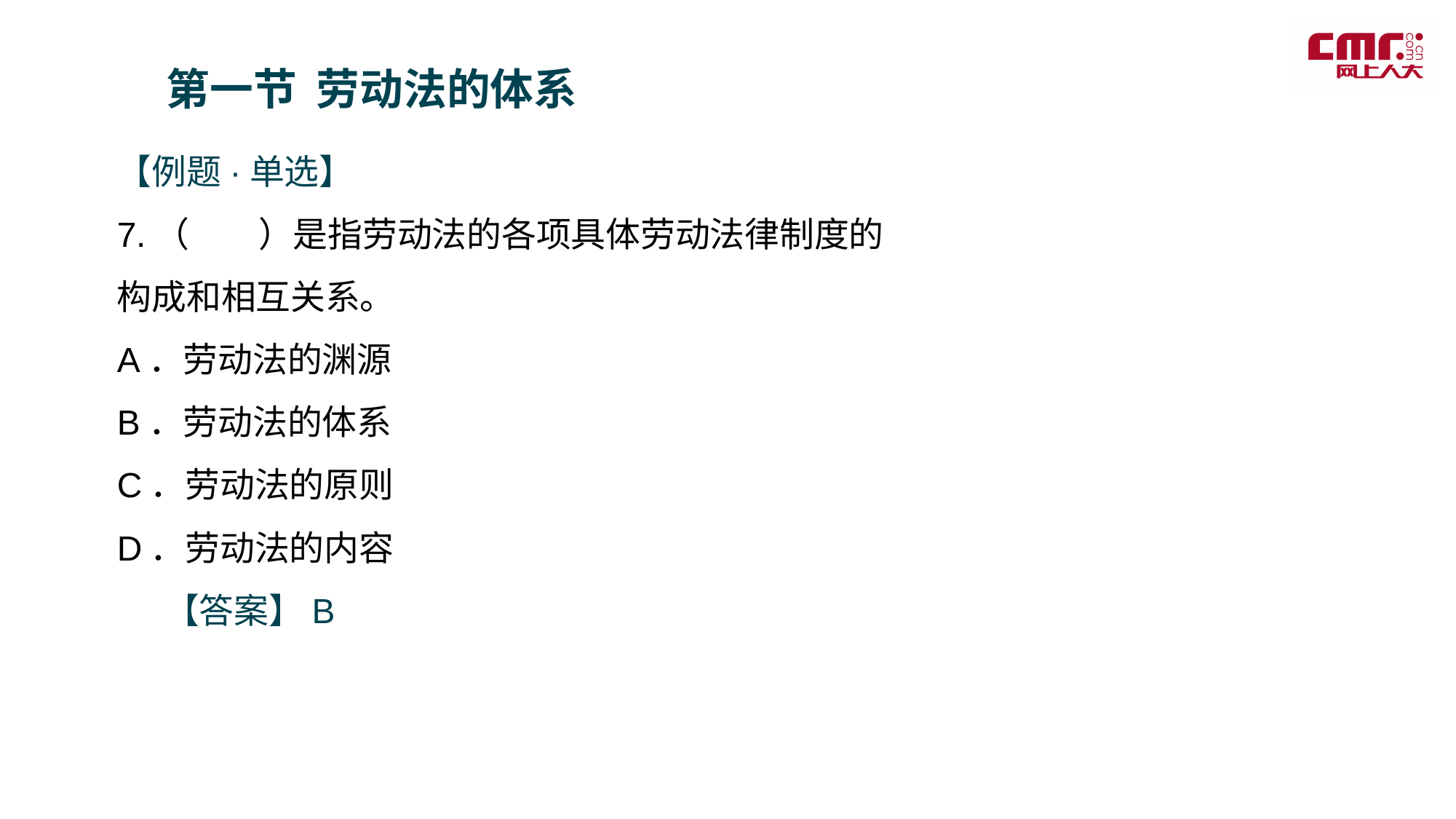

第一节  劳动法的体系
【例题·单选】
7.（　　）是指劳动法的各项具体劳动法律制度的构成和相互关系。
A．劳动法的渊源
B．劳动法的体系
C．劳动法的原则
D．劳动法的内容
     【答案】B